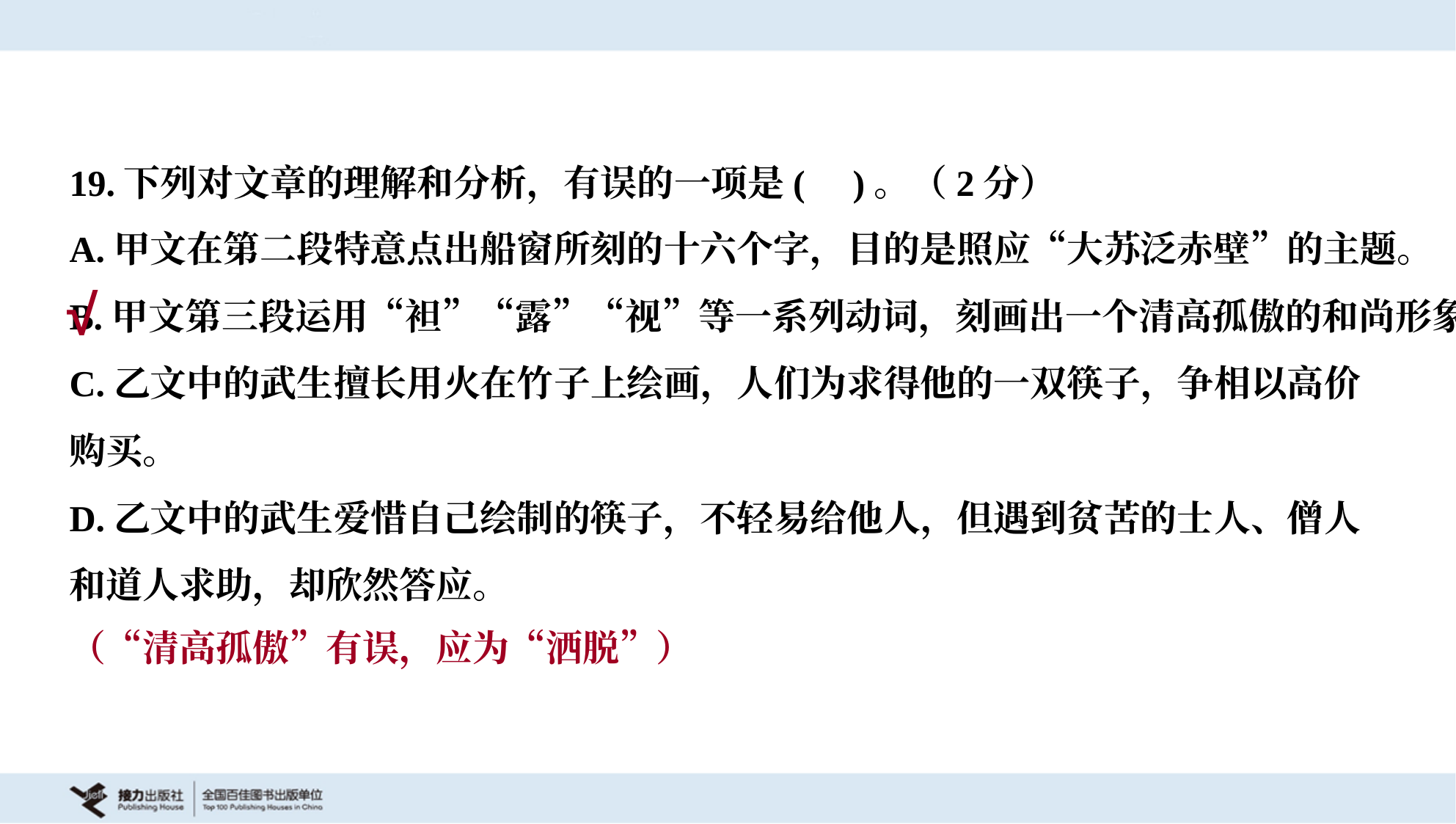

19.下列对文章的理解和分析，有误的一项是(     )。（2分）
A.甲文在第二段特意点出船窗所刻的十六个字，目的是照应“大苏泛赤壁”的主题。
B.甲文第三段运用“袒”“露”“视”等一系列动词，刻画出一个清高孤傲的和尚形象。
C.乙文中的武生擅长用火在竹子上绘画，人们为求得他的一双筷子，争相以高价
购买。
D.乙文中的武生爱惜自己绘制的筷子，不轻易给他人，但遇到贫苦的士人、僧人
和道人求助，却欣然答应。
√
（“清高孤傲”有误，应为“洒脱”）